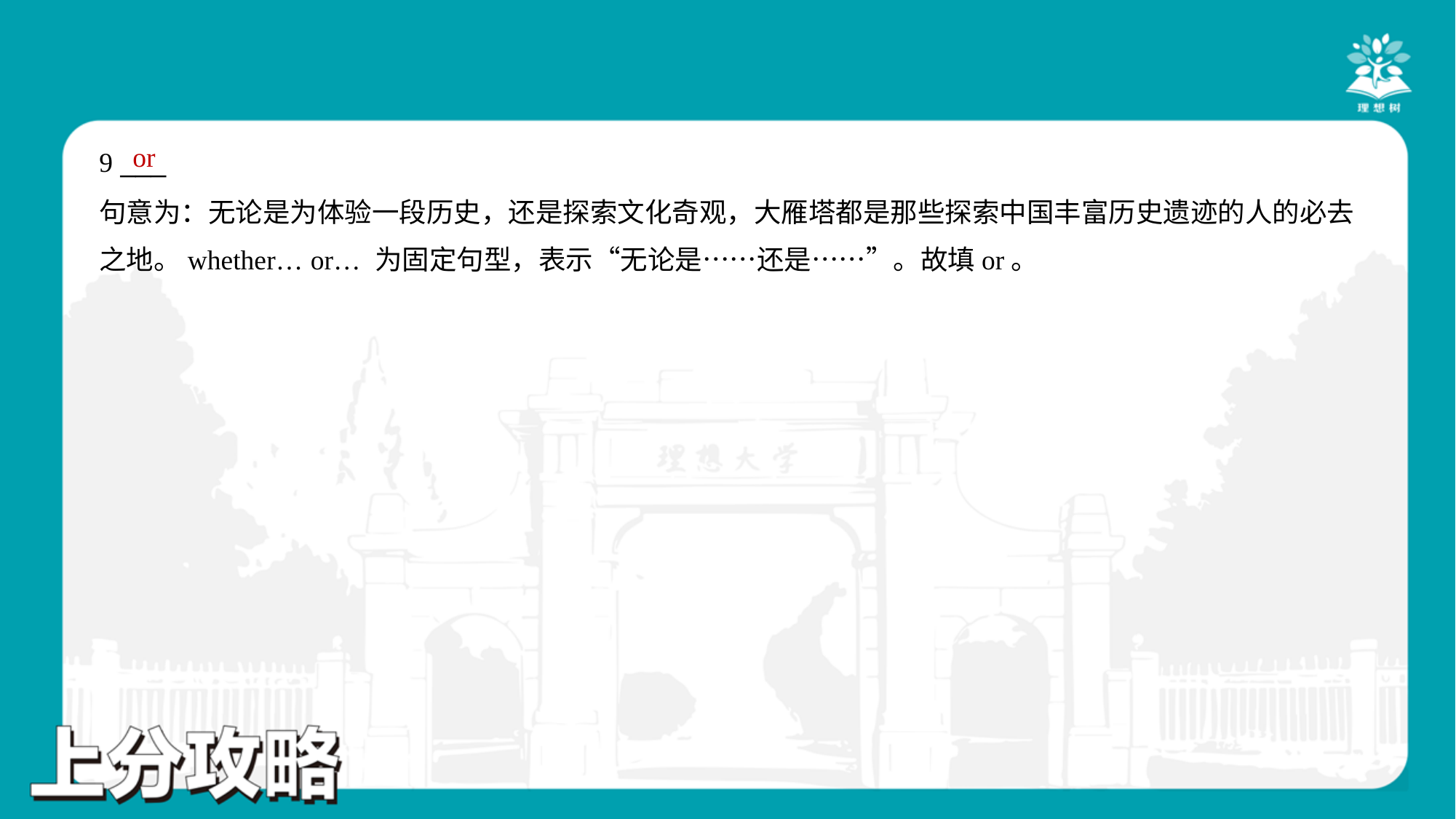

or
9 ___
句意为：无论是为体验一段历史，还是探索文化奇观，大雁塔都是那些探索中国丰富历史遗迹的人的必去
之地。whether… or… 为固定句型，表示“无论是……还是……”。故填or。